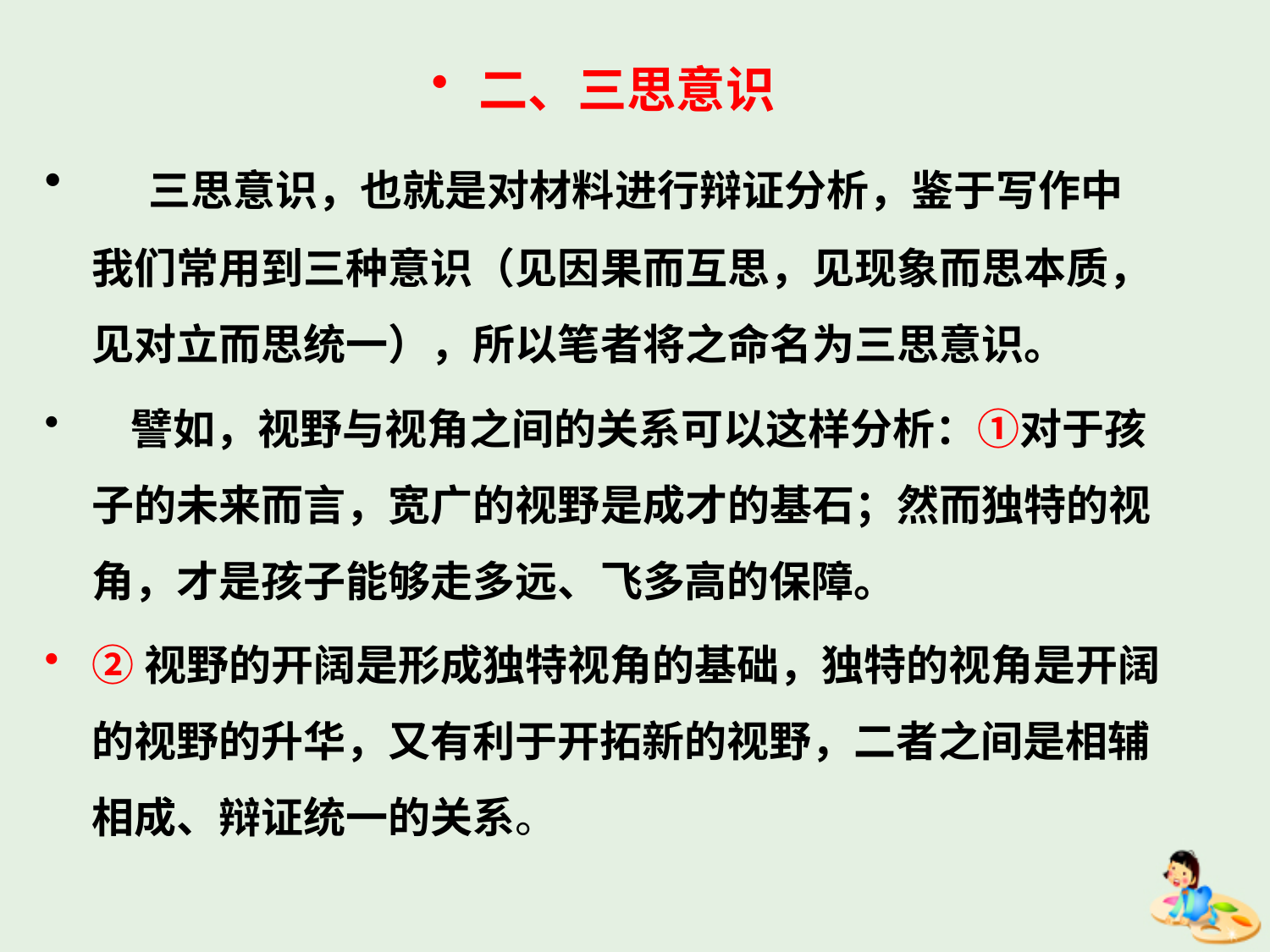

二、三思意识
    三思意识，也就是对材料进行辩证分析，鉴于写作中我们常用到三种意识（见因果而互思，见现象而思本质，见对立而思统一），所以笔者将之命名为三思意识。
   譬如，视野与视角之间的关系可以这样分析：①对于孩子的未来而言，宽广的视野是成才的基石；然而独特的视角，才是孩子能够走多远、飞多高的保障。
②视野的开阔是形成独特视角的基础，独特的视角是开阔的视野的升华，又有利于开拓新的视野，二者之间是相辅相成、辩证统一的关系。